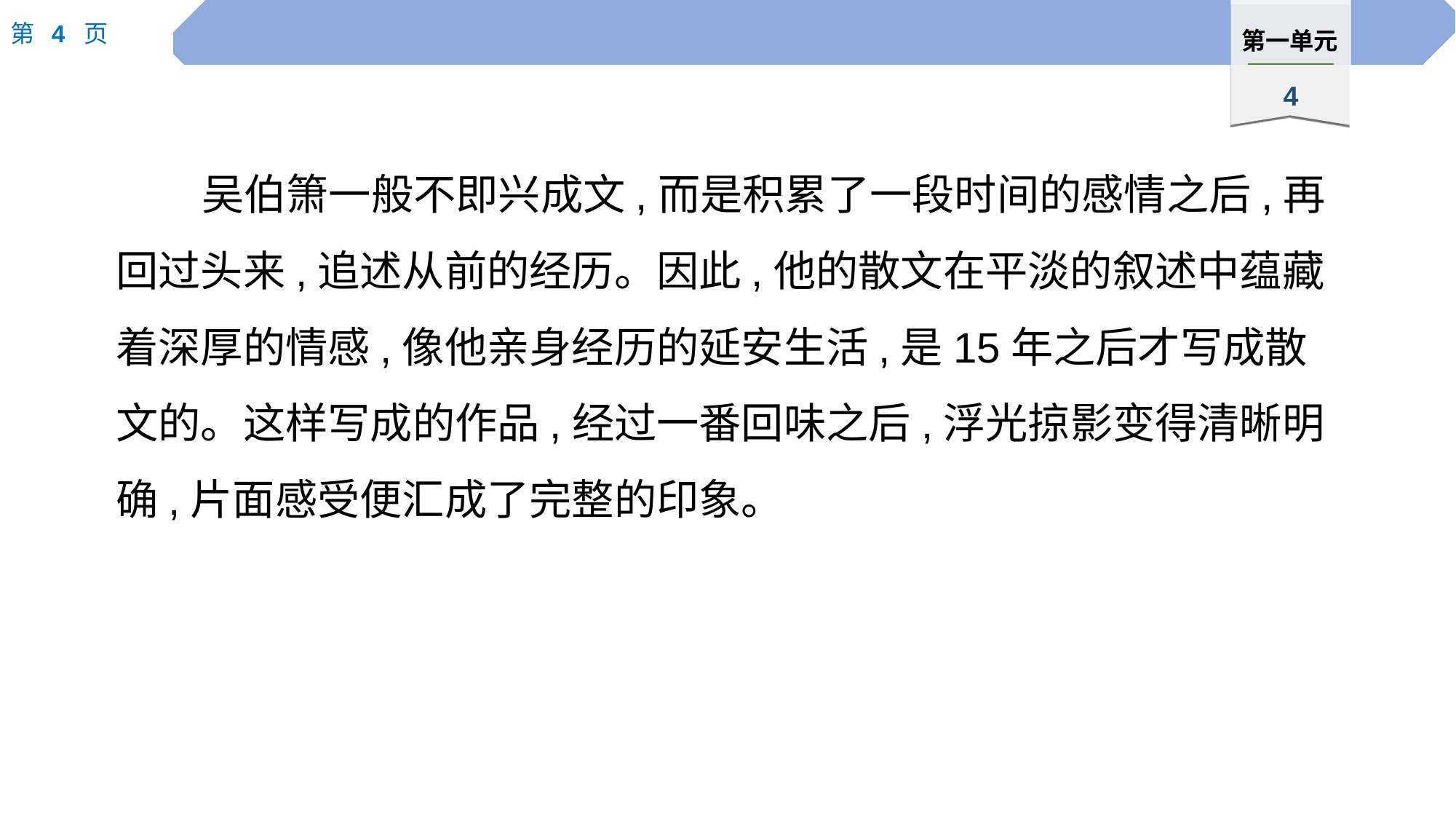

吴伯箫一般不即兴成文,而是积累了一段时间的感情之后,再回过头来,追述从前的经历。因此,他的散文在平淡的叙述中蕴藏着深厚的情感,像他亲身经历的延安生活,是15年之后才写成散文的。这样写成的作品,经过一番回味之后,浮光掠影变得清晰明确,片面感受便汇成了完整的印象。